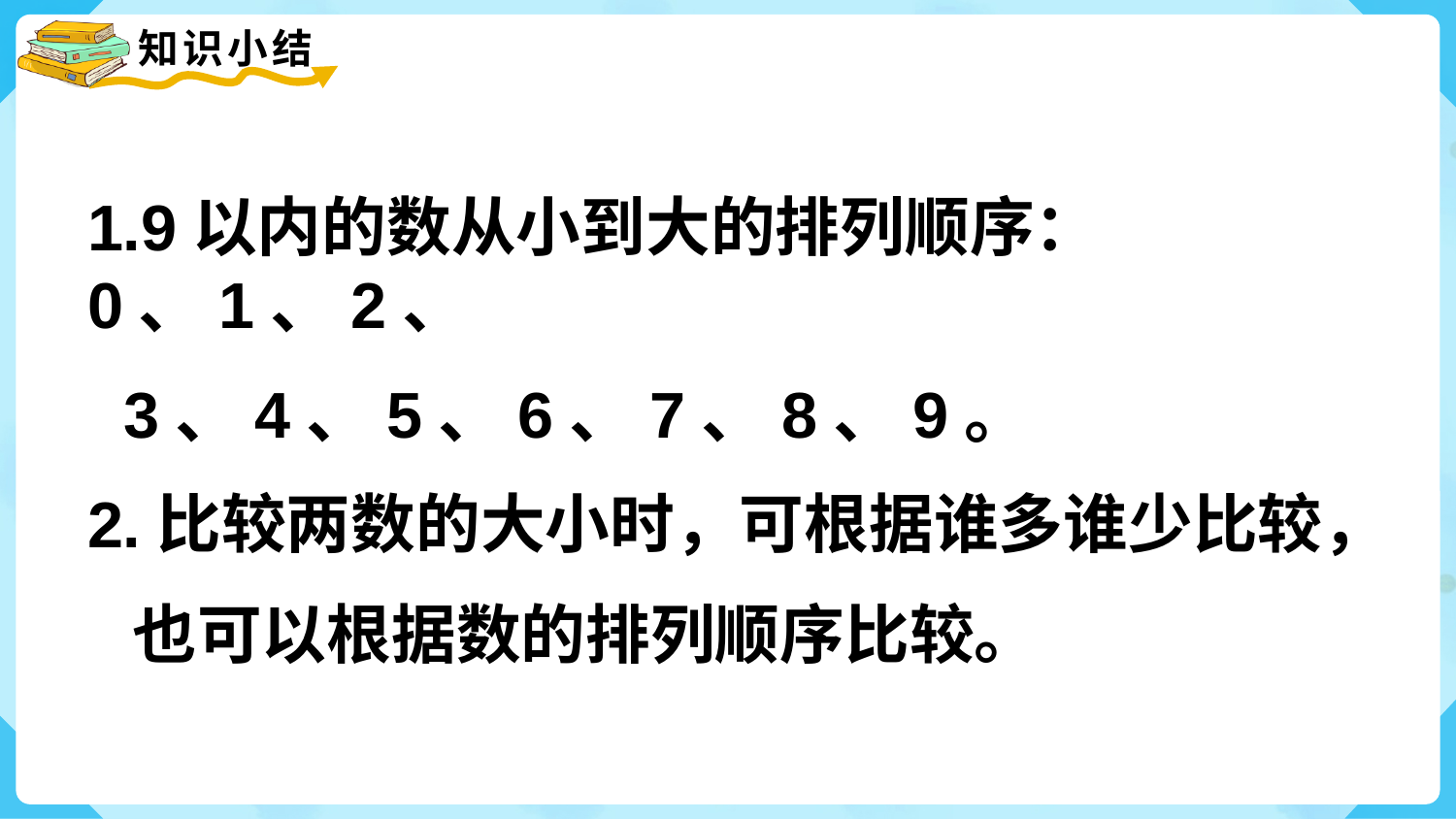

1.9以内的数从小到大的排列顺序：0、1、2、
  3、4、5、6、7、8、9。
2.比较两数的大小时，可根据谁多谁少比较，
  也可以根据数的排列顺序比较。